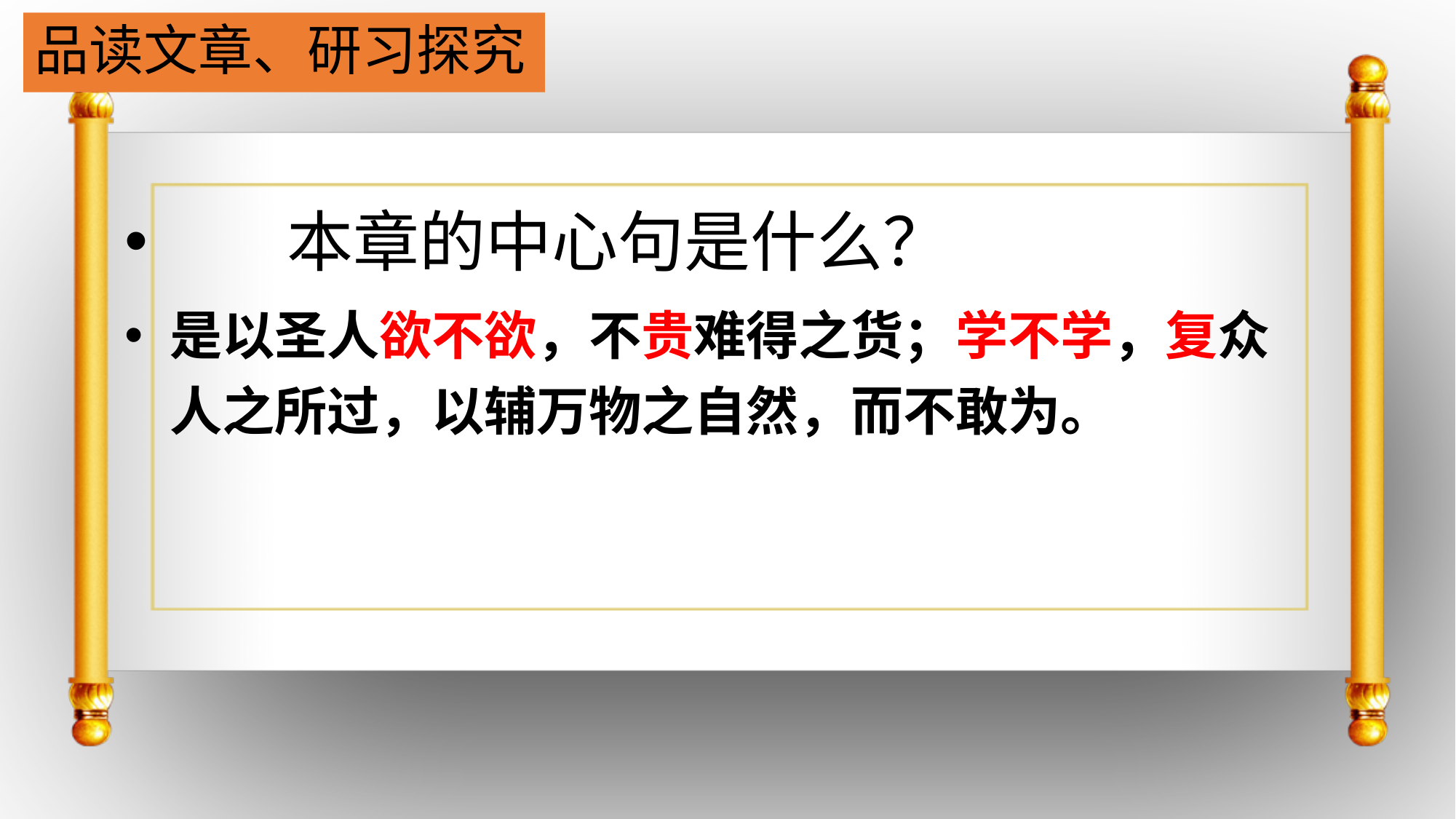

# 品读文章、研习探究
       本章的中心句是什么？
是以圣人欲不欲，不贵难得之货；学不学，复众人之所过，以辅万物之自然，而不敢为。